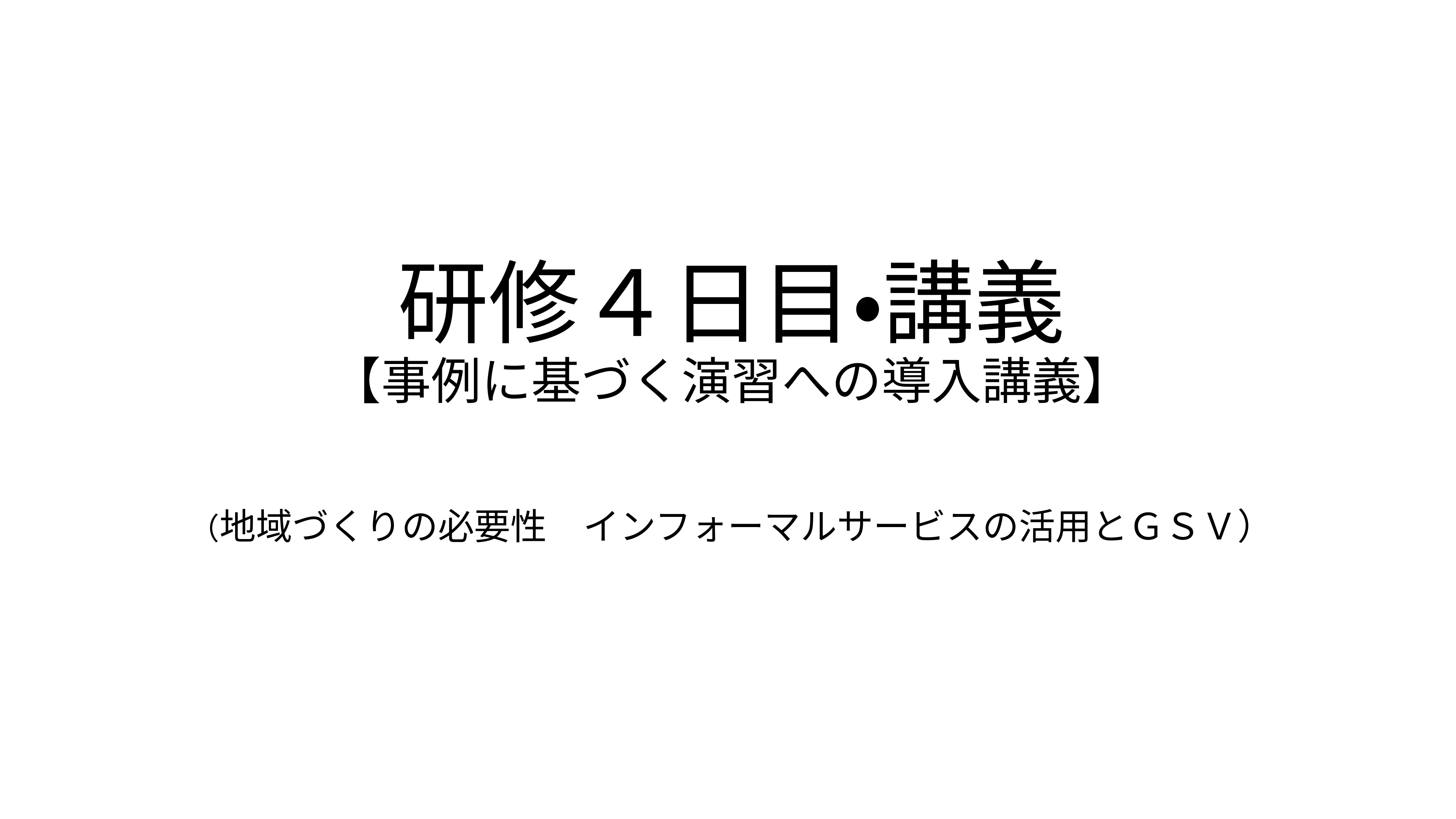

# 研修４日目・講義 【事例に基づく演習への導入講義】 （地域づくりの必要性　インフォーマルサービスの活用とＧＳＶ）